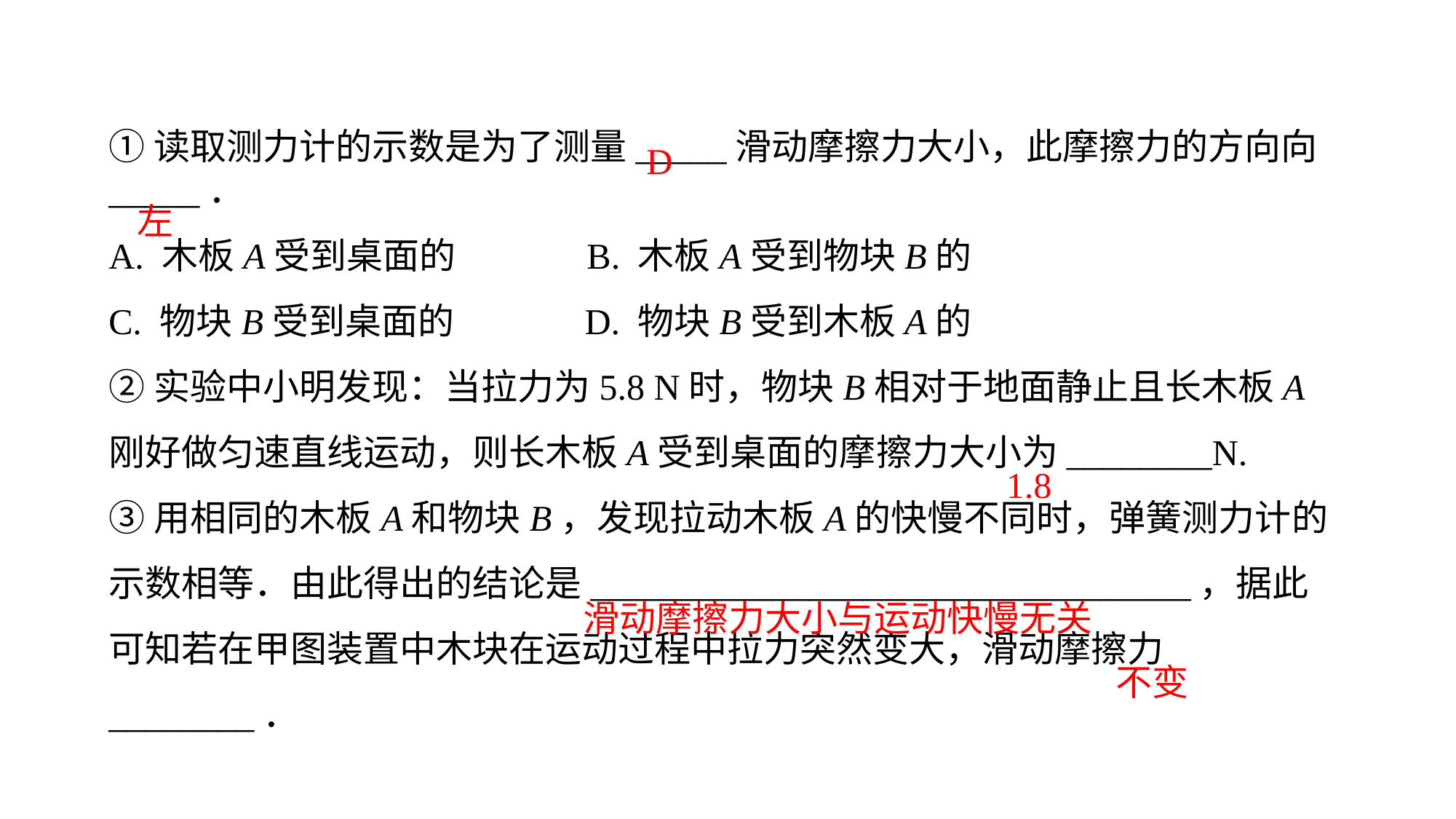

①读取测力计的示数是为了测量_____滑动摩擦力大小，此摩擦力的方向向_____．A. 木板A受到桌面的　　      B. 木板A受到物块B的
C. 物块B受到桌面的　　      D. 物块B受到木板A的
②实验中小明发现：当拉力为5.8 N时，物块B相对于地面静止且长木板A刚好做匀速直线运动，则长木板A受到桌面的摩擦力大小为________N.
③用相同的木板A和物块B，发现拉动木板A的快慢不同时，弹簧测力计的示数相等．由此得出的结论是_________________________________，据此可知若在甲图装置中木块在运动过程中拉力突然变大，滑动摩擦力________．
D
左
1.8
滑动摩擦力大小与运动快慢无关
不变